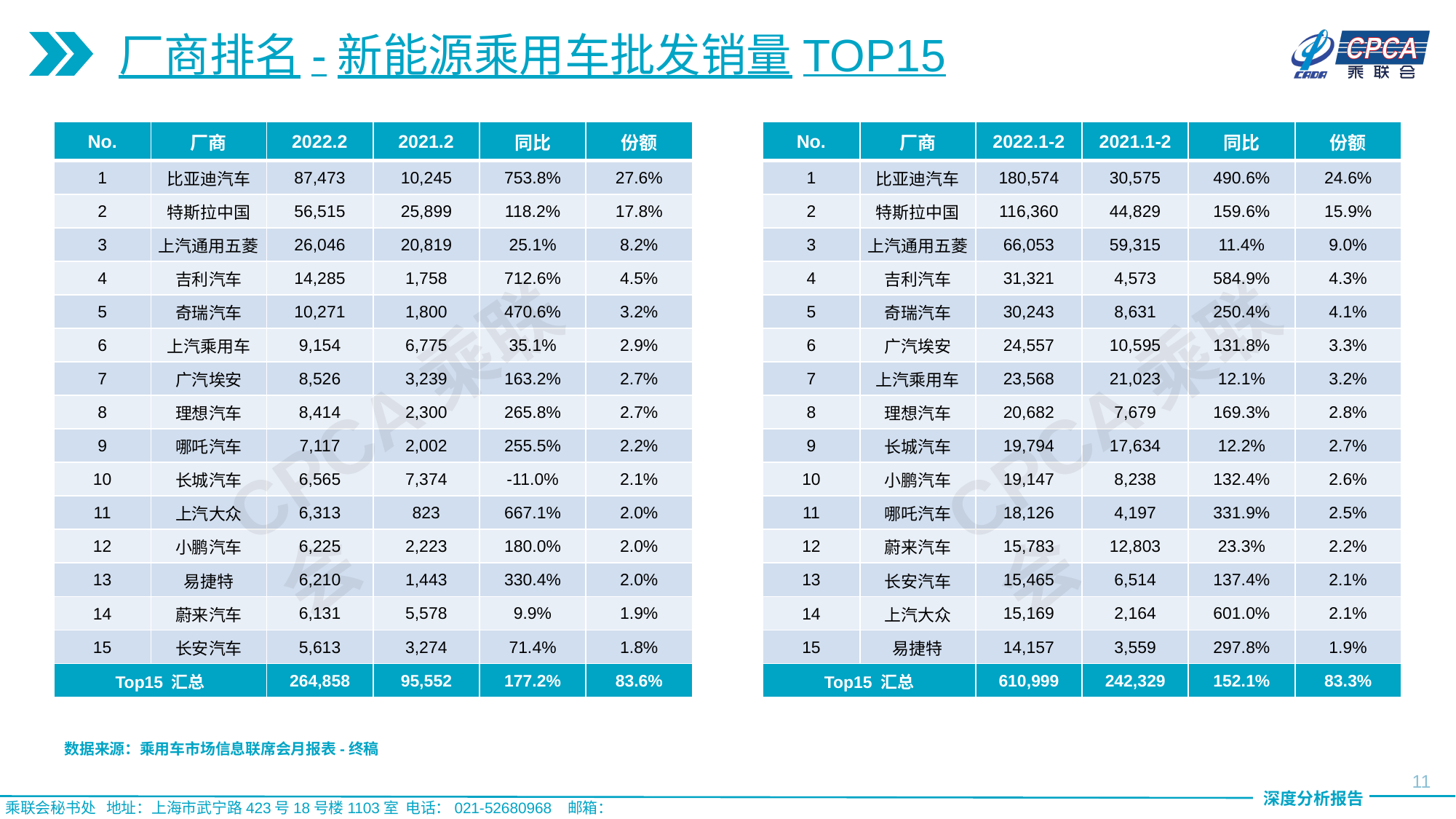

厂商排名-新能源乘用车批发销量TOP15
| No. | 厂商 | 2022.2 | 2021.2 | 同比 | 份额 |
| --- | --- | --- | --- | --- | --- |
| 1 | 比亚迪汽车 | 87,473 | 10,245 | 753.8% | 27.6% |
| 2 | 特斯拉中国 | 56,515 | 25,899 | 118.2% | 17.8% |
| 3 | 上汽通用五菱 | 26,046 | 20,819 | 25.1% | 8.2% |
| 4 | 吉利汽车 | 14,285 | 1,758 | 712.6% | 4.5% |
| 5 | 奇瑞汽车 | 10,271 | 1,800 | 470.6% | 3.2% |
| 6 | 上汽乘用车 | 9,154 | 6,775 | 35.1% | 2.9% |
| 7 | 广汽埃安 | 8,526 | 3,239 | 163.2% | 2.7% |
| 8 | 理想汽车 | 8,414 | 2,300 | 265.8% | 2.7% |
| 9 | 哪吒汽车 | 7,117 | 2,002 | 255.5% | 2.2% |
| 10 | 长城汽车 | 6,565 | 7,374 | -11.0% | 2.1% |
| 11 | 上汽大众 | 6,313 | 823 | 667.1% | 2.0% |
| 12 | 小鹏汽车 | 6,225 | 2,223 | 180.0% | 2.0% |
| 13 | 易捷特 | 6,210 | 1,443 | 330.4% | 2.0% |
| 14 | 蔚来汽车 | 6,131 | 5,578 | 9.9% | 1.9% |
| 15 | 长安汽车 | 5,613 | 3,274 | 71.4% | 1.8% |
| Top15 汇总 |  | 264,858 | 95,552 | 177.2% | 83.6% |
| No. | 厂商 | 2022.1-2 | 2021.1-2 | 同比 | 份额 |
| --- | --- | --- | --- | --- | --- |
| 1 | 比亚迪汽车 | 180,574 | 30,575 | 490.6% | 24.6% |
| 2 | 特斯拉中国 | 116,360 | 44,829 | 159.6% | 15.9% |
| 3 | 上汽通用五菱 | 66,053 | 59,315 | 11.4% | 9.0% |
| 4 | 吉利汽车 | 31,321 | 4,573 | 584.9% | 4.3% |
| 5 | 奇瑞汽车 | 30,243 | 8,631 | 250.4% | 4.1% |
| 6 | 广汽埃安 | 24,557 | 10,595 | 131.8% | 3.3% |
| 7 | 上汽乘用车 | 23,568 | 21,023 | 12.1% | 3.2% |
| 8 | 理想汽车 | 20,682 | 7,679 | 169.3% | 2.8% |
| 9 | 长城汽车 | 19,794 | 17,634 | 12.2% | 2.7% |
| 10 | 小鹏汽车 | 19,147 | 8,238 | 132.4% | 2.6% |
| 11 | 哪吒汽车 | 18,126 | 4,197 | 331.9% | 2.5% |
| 12 | 蔚来汽车 | 15,783 | 12,803 | 23.3% | 2.2% |
| 13 | 长安汽车 | 15,465 | 6,514 | 137.4% | 2.1% |
| 14 | 上汽大众 | 15,169 | 2,164 | 601.0% | 2.1% |
| 15 | 易捷特 | 14,157 | 3,559 | 297.8% | 1.9% |
| Top15 汇总 |  | 610,999 | 242,329 | 152.1% | 83.3% |
CPCA乘联会
CPCA乘联会
数据来源：乘用车市场信息联席会月报表-终稿
11